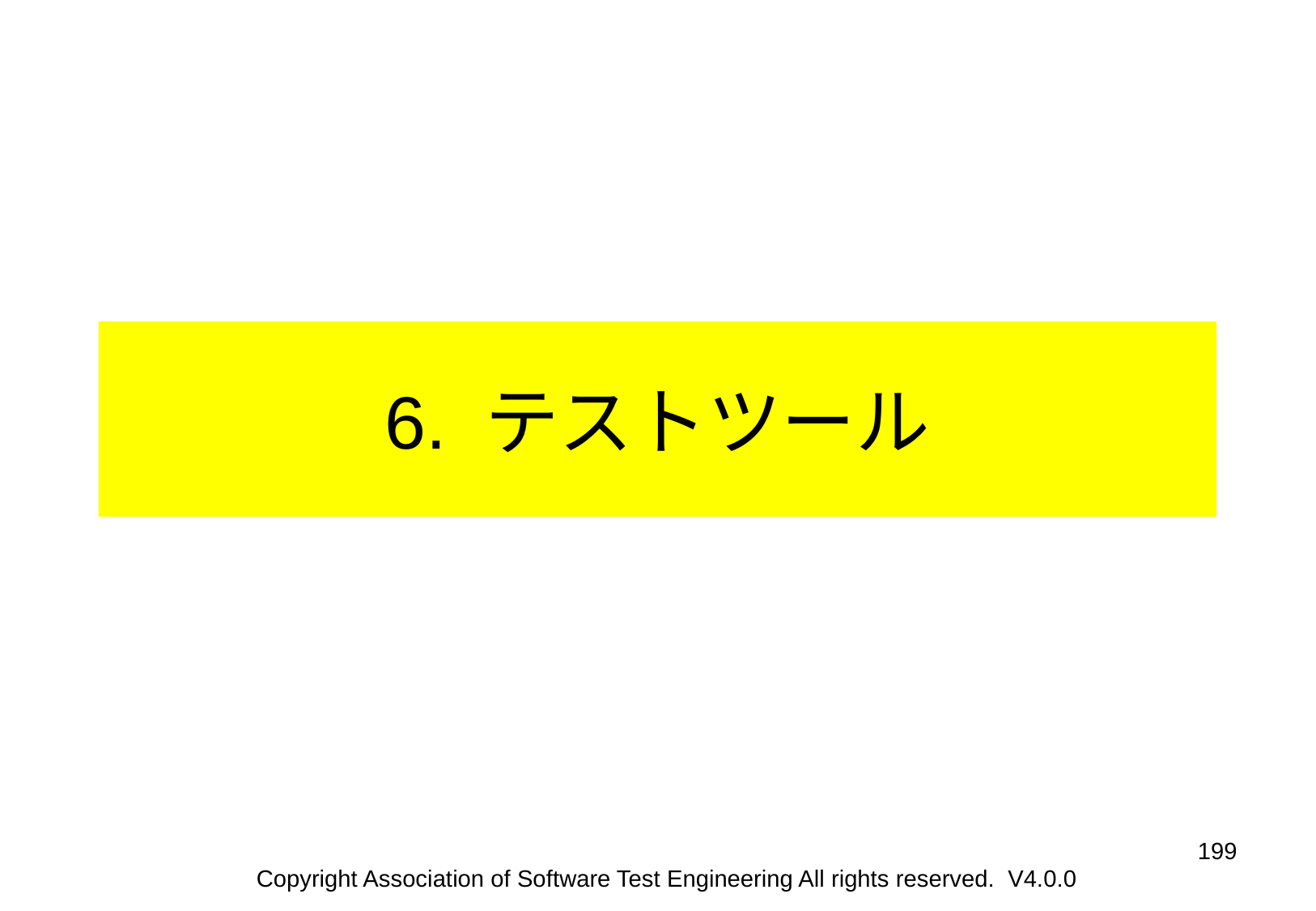

6. テストツール
199
Copyright Association of Software Test Engineering All rights reserved.  V4.0.0